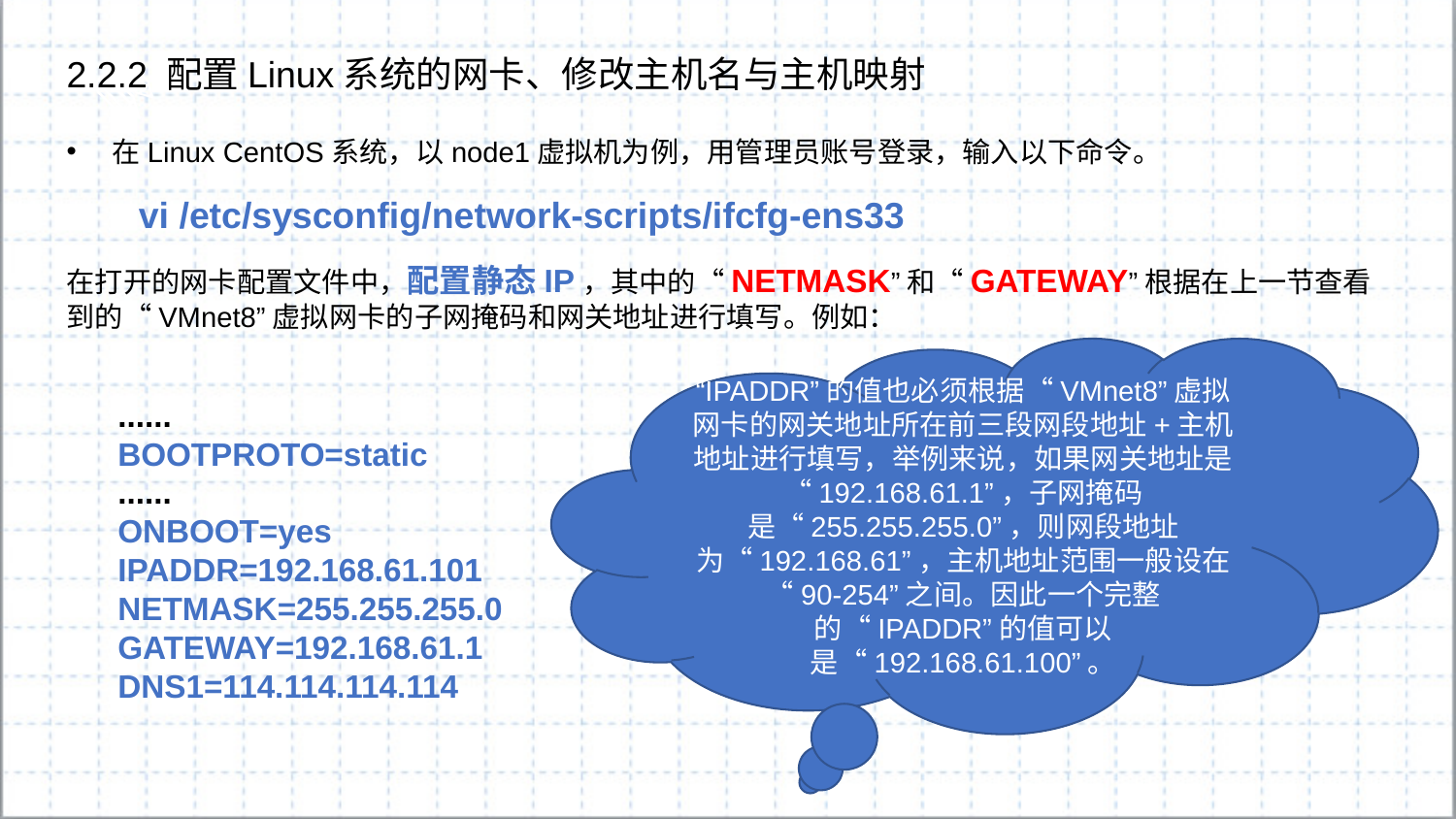

2.2.2 配置Linux系统的网卡、修改主机名与主机映射
在Linux CentOS系统，以node1虚拟机为例，用管理员账号登录，输入以下命令。
         vi /etc/sysconfig/network-scripts/ifcfg-ens33
在打开的网卡配置文件中，配置静态IP，其中的“NETMASK”和“GATEWAY”根据在上一节查看到的“VMnet8”虚拟网卡的子网掩码和网关地址进行填写。例如：
“IPADDR”的值也必须根据“VMnet8”虚拟网卡的网关地址所在前三段网段地址+主机地址进行填写，举例来说，如果网关地址是“192.168.61.1”，子网掩码是“255.255.255.0”，则网段地址为“192.168.61”，主机地址范围一般设在“90-254”之间。因此一个完整的“IPADDR”的值可以是“192.168.61.100”。
......
BOOTPROTO=static
......
ONBOOT=yes
IPADDR=192.168.61.101
NETMASK=255.255.255.0
GATEWAY=192.168.61.1
DNS1=114.114.114.114